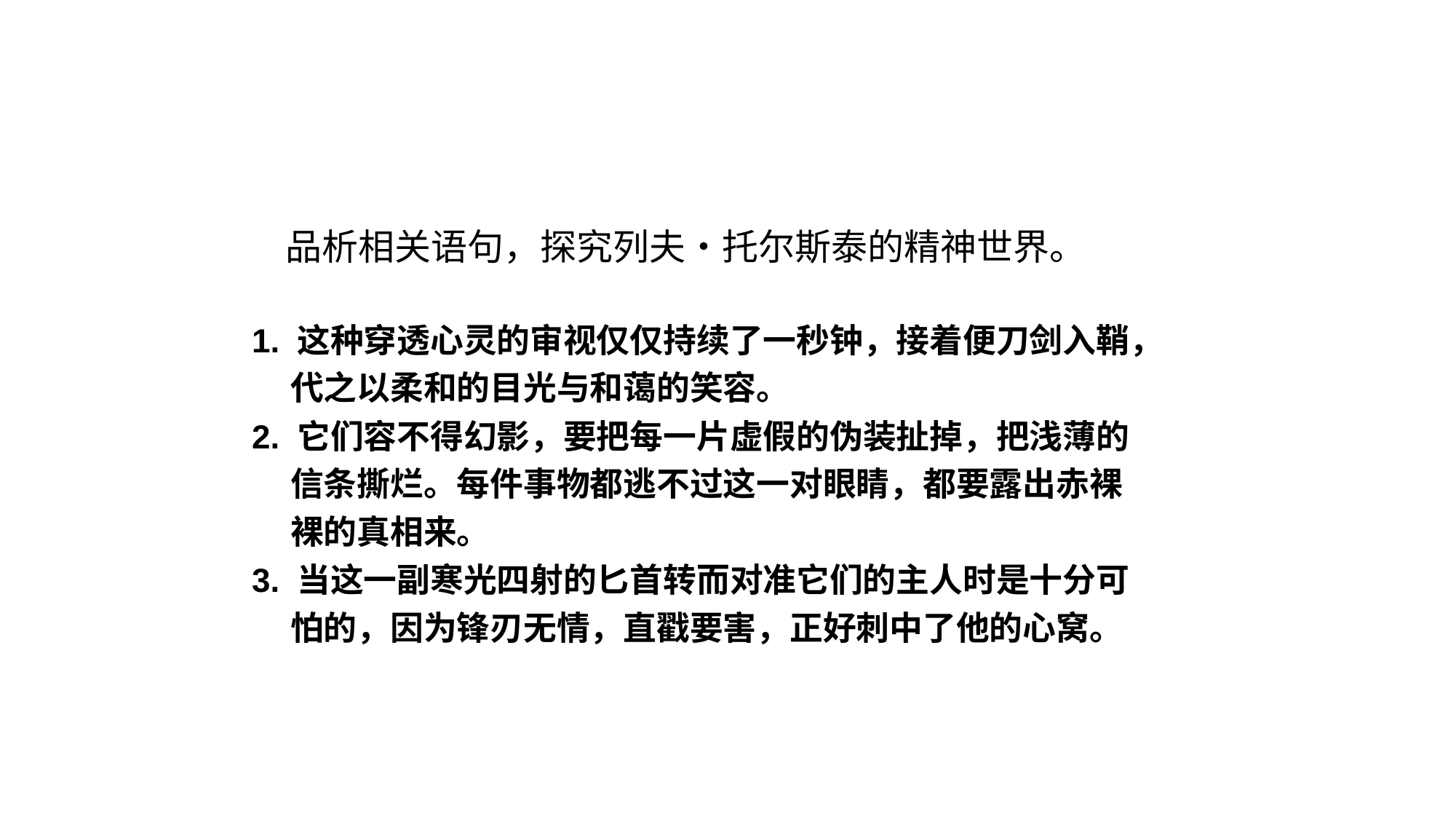

品析相关语句，探究列夫•托尔斯泰的精神世界。

1. 这种穿透心灵的审视仅仅持续了一秒钟，接着便刀剑入鞘，
    代之以柔和的目光与和蔼的笑容。
2. 它们容不得幻影，要把每一片虚假的伪装扯掉，把浅薄的
    信条撕烂。每件事物都逃不过这一对眼睛，都要露出赤裸
    裸的真相来。
3. 当这一副寒光四射的匕首转而对准它们的主人时是十分可
    怕的，因为锋刃无情，直戳要害，正好刺中了他的心窝。